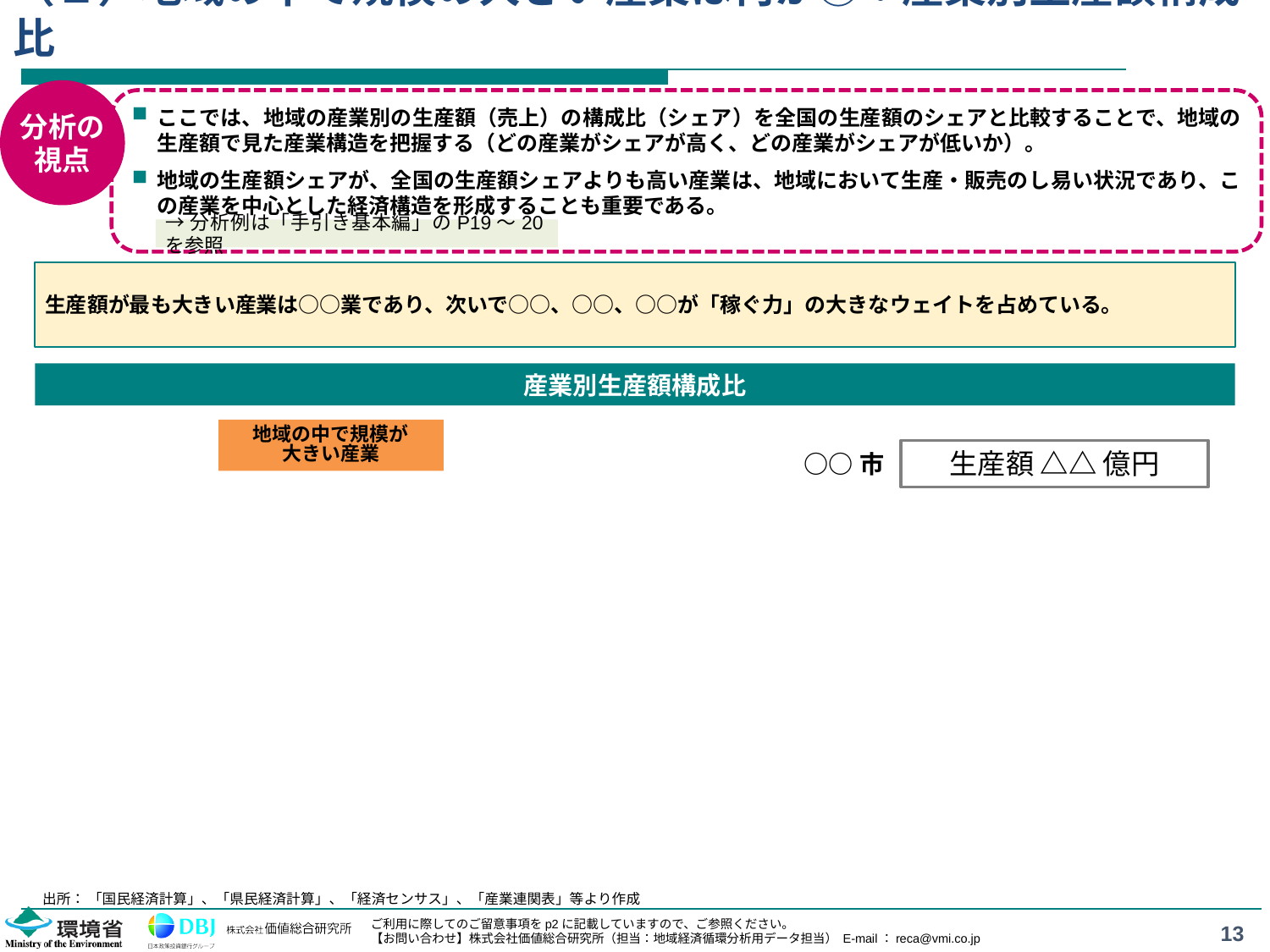

# （１）地域の中で規模の大きい産業は何か②：産業別生産額構成比
分析の
視点
ここでは、地域の産業別の生産額（売上）の構成比（シェア）を全国の生産額のシェアと比較することで、地域の生産額で見た産業構造を把握する（どの産業がシェアが高く、どの産業がシェアが低いか）。
地域の生産額シェアが、全国の生産額シェアよりも高い産業は、地域において生産・販売のし易い状況であり、この産業を中心とした経済構造を形成することも重要である。
→分析例は「手引き基本編」のP19～20を参照
生産額が最も大きい産業は○○業であり、次いで○○、○○、○○が「稼ぐ力」の大きなウェイトを占めている。
産業別生産額構成比
地域の中で規模が
大きい産業
生産額 △△ 億円
○○市
出所： 「国民経済計算」、「県民経済計算」、「経済センサス」、「産業連関表」等より作成
13